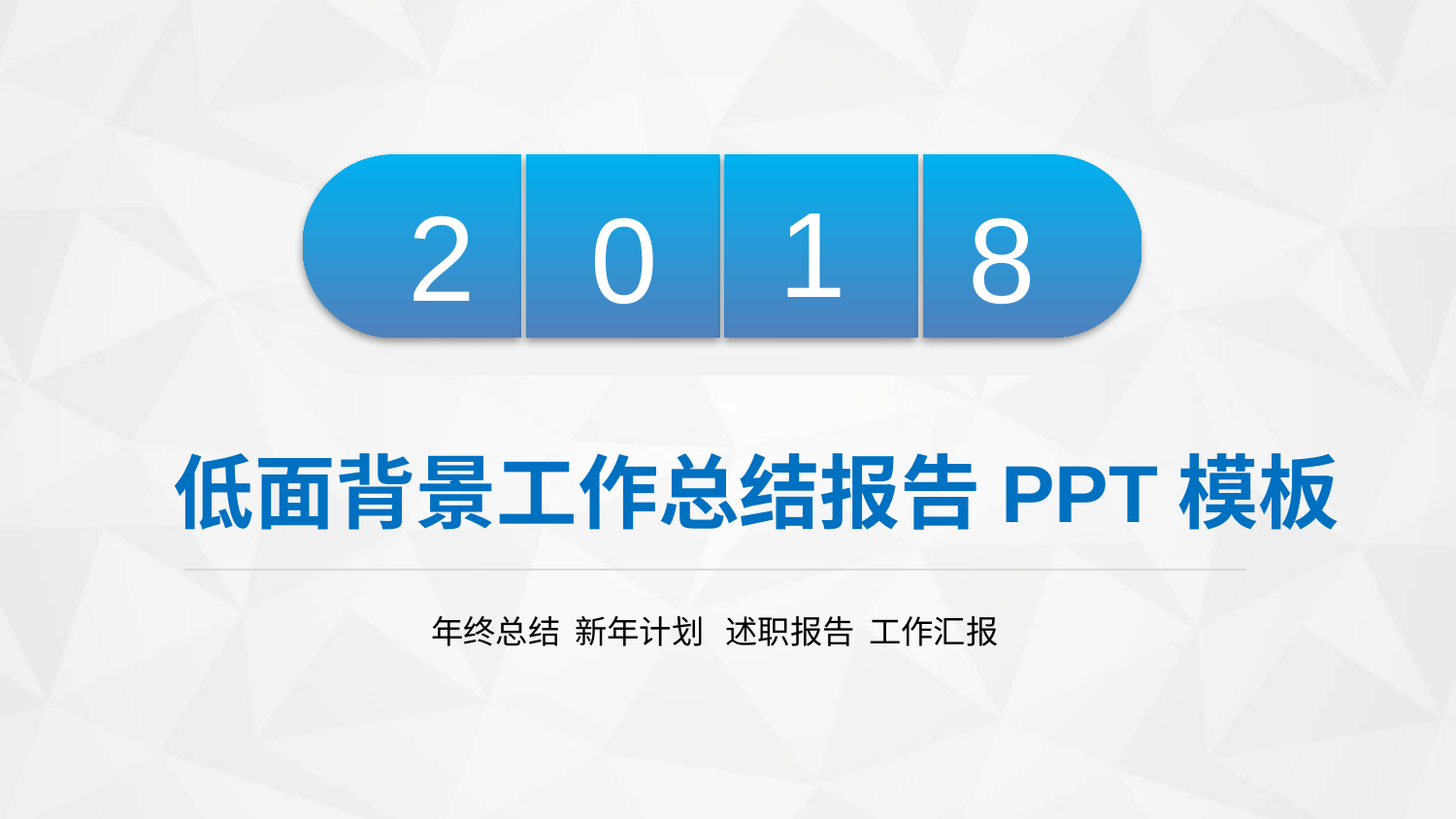

1
2
0
8

低面背景工作总结报告PPT模板
年终总结  新年计划   述职报告  工作汇报